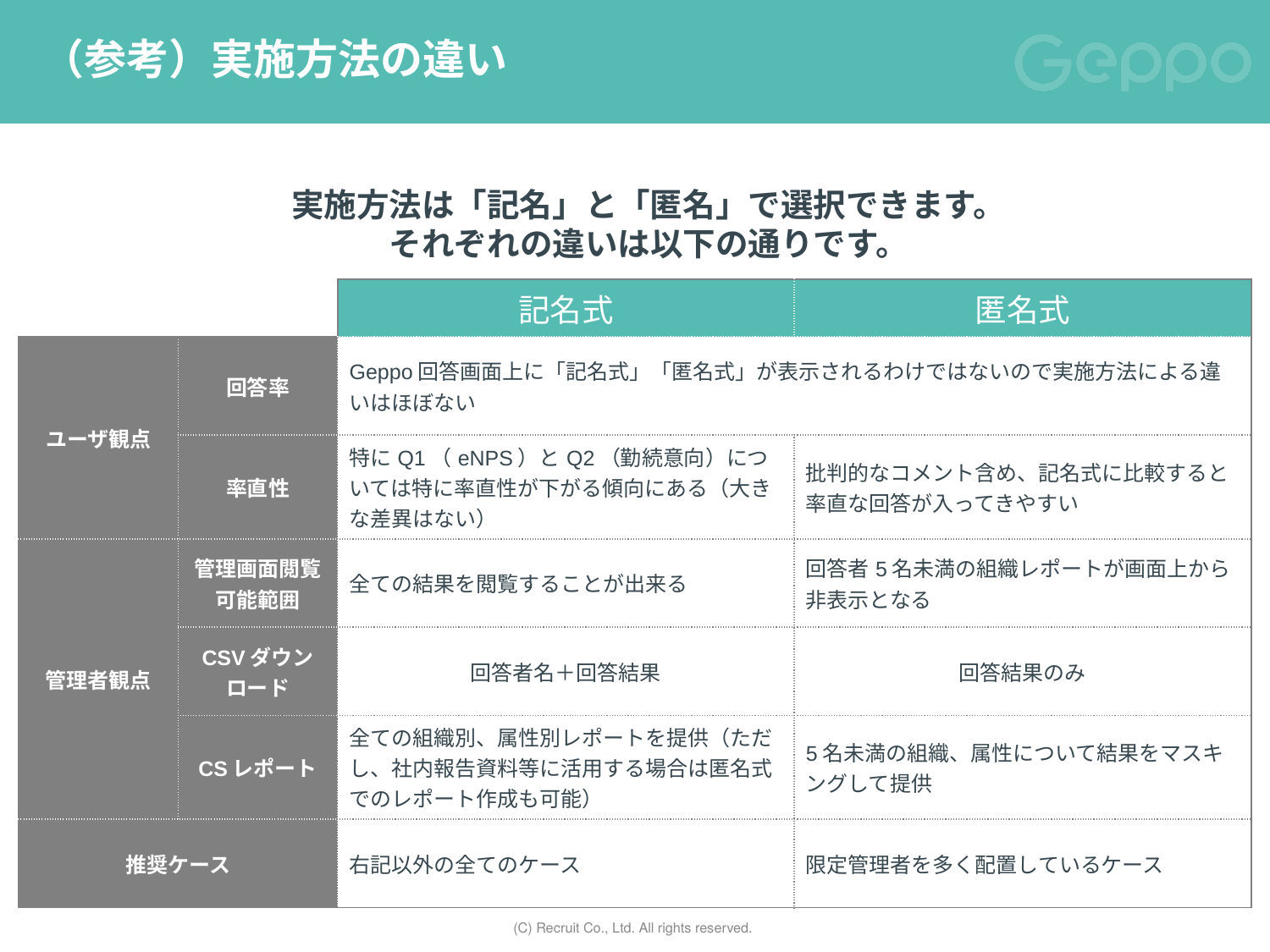

# （参考）実施方法の違い
実施方法は「記名」と「匿名」で選択できます。
それぞれの違いは以下の通りです。
|  |  | 記名式 | 匿名式 |
| --- | --- | --- | --- |
| ユーザ観点 | 回答率 | Geppo回答画面上に「記名式」「匿名式」が表示されるわけではないので実施方法による違いはほぼない |  |
|  | 率直性 | 特にQ1（eNPS）とQ2（勤続意向）については特に率直性が下がる傾向にある（大きな差異はない） | 批判的なコメント含め、記名式に比較すると率直な回答が入ってきやすい |
| 管理者観点 | 管理画面閲覧可能範囲 | 全ての結果を閲覧することが出来る | 回答者5名未満の組織レポートが画面上から非表示となる |
|  | CSVダウンロード | 回答者名＋回答結果 | 回答結果のみ |
|  | CSレポート | 全ての組織別、属性別レポートを提供（ただし、社内報告資料等に活用する場合は匿名式でのレポート作成も可能） | 5名未満の組織、属性について結果をマスキングして提供 |
| 推奨ケース | 推奨ケース | 右記以外の全てのケース | 限定管理者を多く配置しているケース |